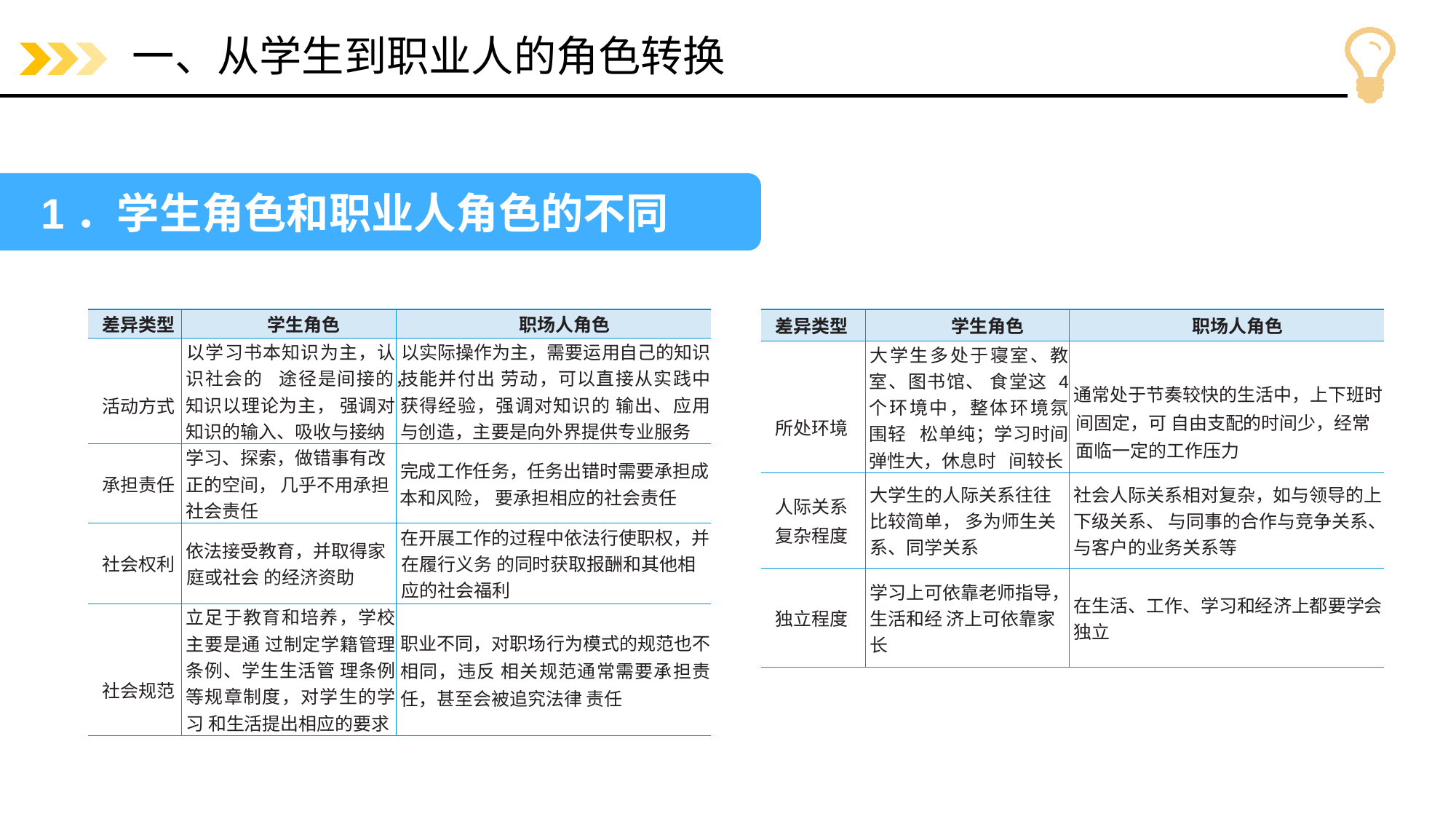

3
# 一、从学生到职业人的角色转换
1．学生角色和职业人角色的不同
| 差异类型 | 学生角色 | 职场人角色 |
| --- | --- | --- |
| 活动方式 | 以学习书本知识为主，认识社会的 途径是间接的，知识以理论为主， 强调对知识的输入、吸收与接纳 | 以实际操作为主，需要运用自己的知识技能并付出 劳动，可以直接从实践中获得经验，强调对知识的 输出、应用与创造，主要是向外界提供专业服务 |
| 承担责任 | 学习、探索，做错事有改正的空间， 几乎不用承担社会责任 | 完成工作任务，任务出错时需要承担成本和风险， 要承担相应的社会责任 |
| 社会权利 | 依法接受教育，并取得家庭或社会 的经济资助 | 在开展工作的过程中依法行使职权，并在履行义务 的同时获取报酬和其他相应的社会福利 |
| 社会规范 | 立足于教育和培养，学校主要是通 过制定学籍管理条例、学生生活管 理条例等规章制度，对学生的学习 和生活提出相应的要求 | 职业不同，对职场行为模式的规范也不相同，违反 相关规范通常需要承担责任，甚至会被追究法律 责任 |
| 差异类型 | 学生角色 | 职场人角色 |
| --- | --- | --- |
| 所处环境 | 大学生多处于寝室、教室、图书馆、 食堂这 4 个环境中，整体环境氛围轻 松单纯；学习时间弹性大，休息时 间较长 | 通常处于节奏较快的生活中，上下班时间固定，可 自由支配的时间少，经常面临一定的工作压力 |
| 人际关系 复杂程度 | 大学生的人际关系往往比较简单， 多为师生关系、同学关系 | 社会人际关系相对复杂，如与领导的上下级关系、 与同事的合作与竞争关系、与客户的业务关系等 |
| 独立程度 | 学习上可依靠老师指导，生活和经 济上可依靠家长 | 在生活、工作、学习和经济上都要学会独立 |